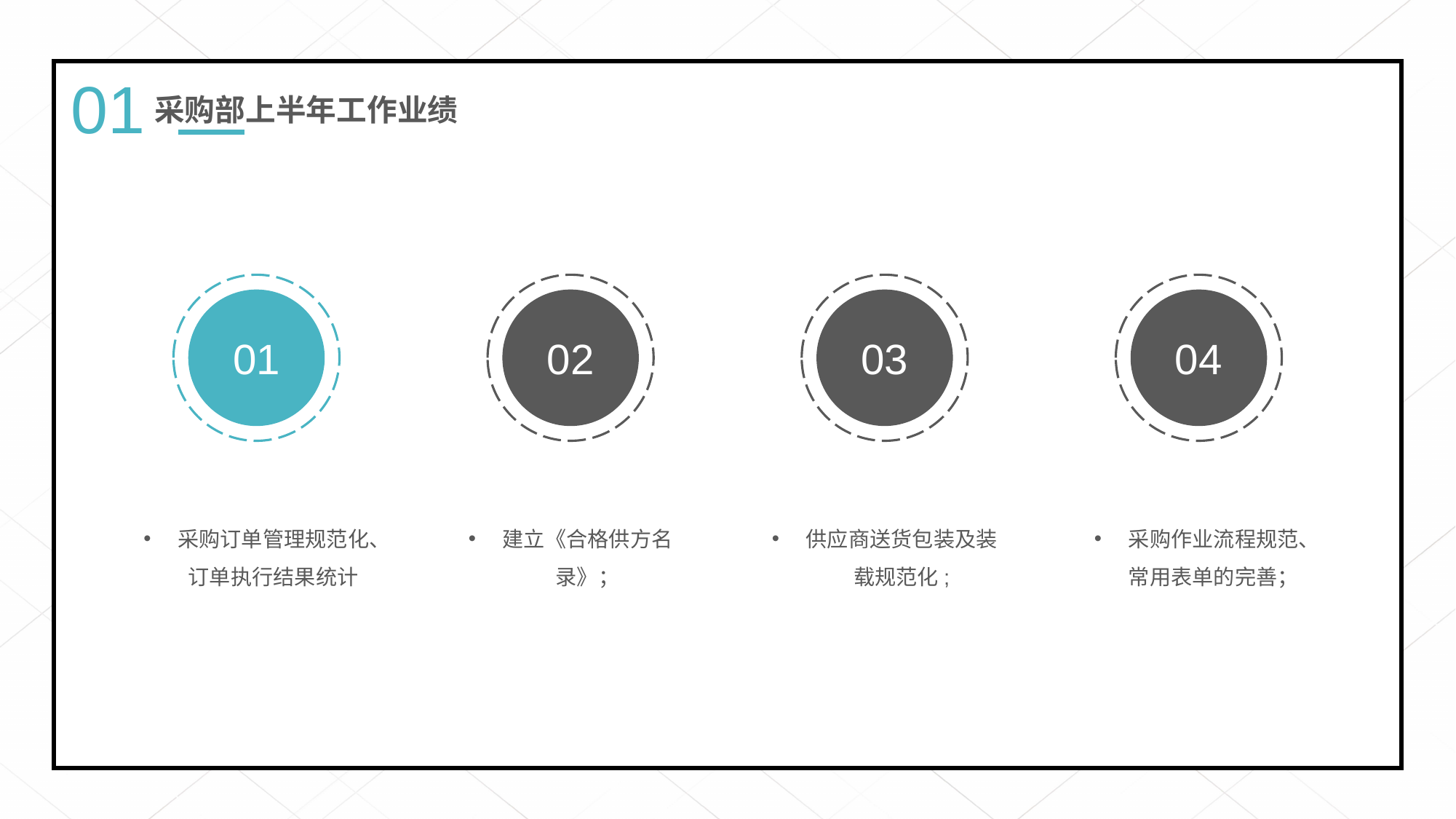

01
采购部上半年工作业绩

01
02
03
04
采购订单管理规范化、订单执行结果统计
建立《合格供方名录》；
供应商送货包装及装载规范化;
采购作业流程规范、常用表单的完善；